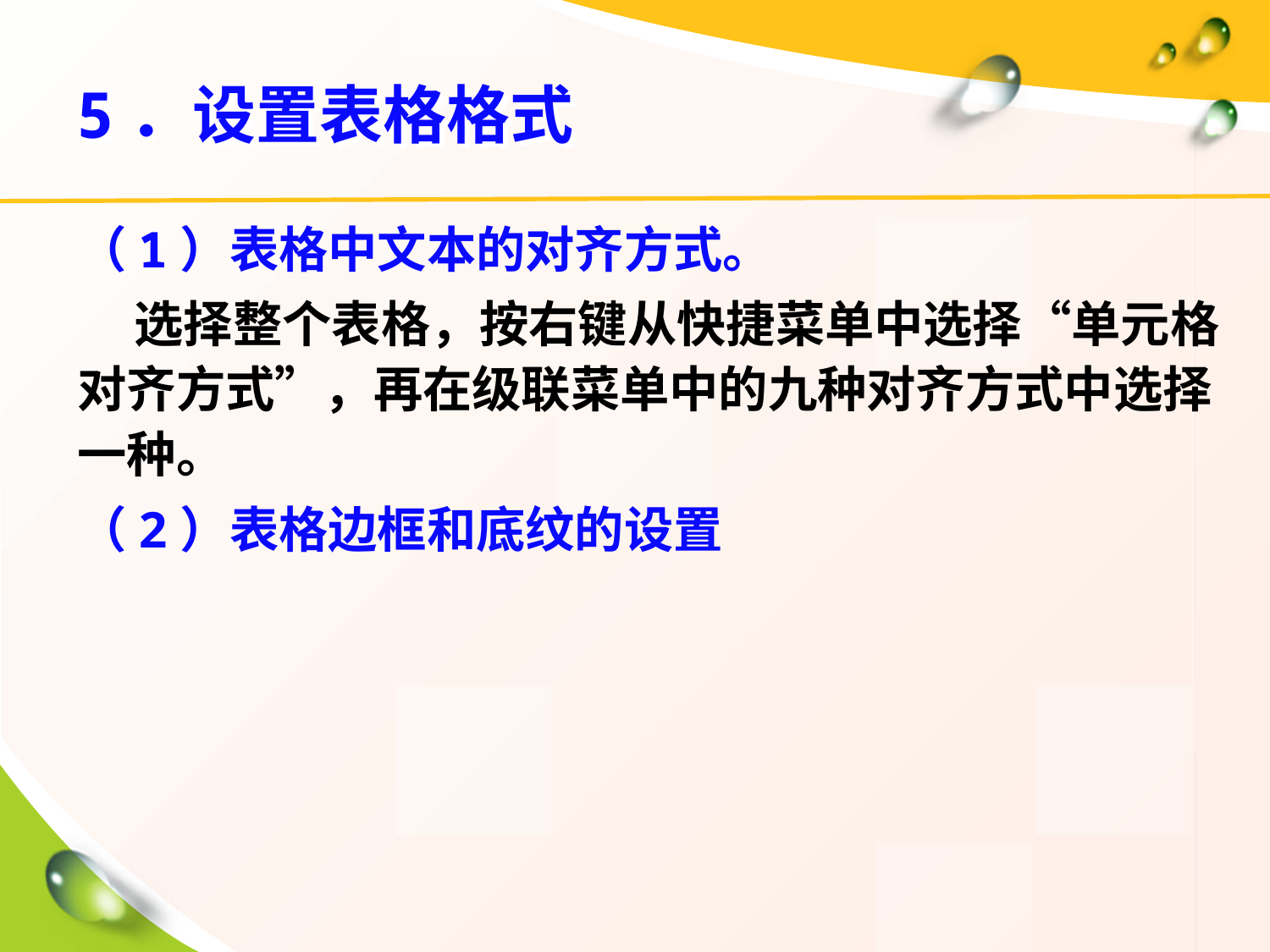

# 5．设置表格格式
（1）表格中文本的对齐方式。
    选择整个表格，按右键从快捷菜单中选择“单元格对齐方式”，再在级联菜单中的九种对齐方式中选择一种。
（2）表格边框和底纹的设置